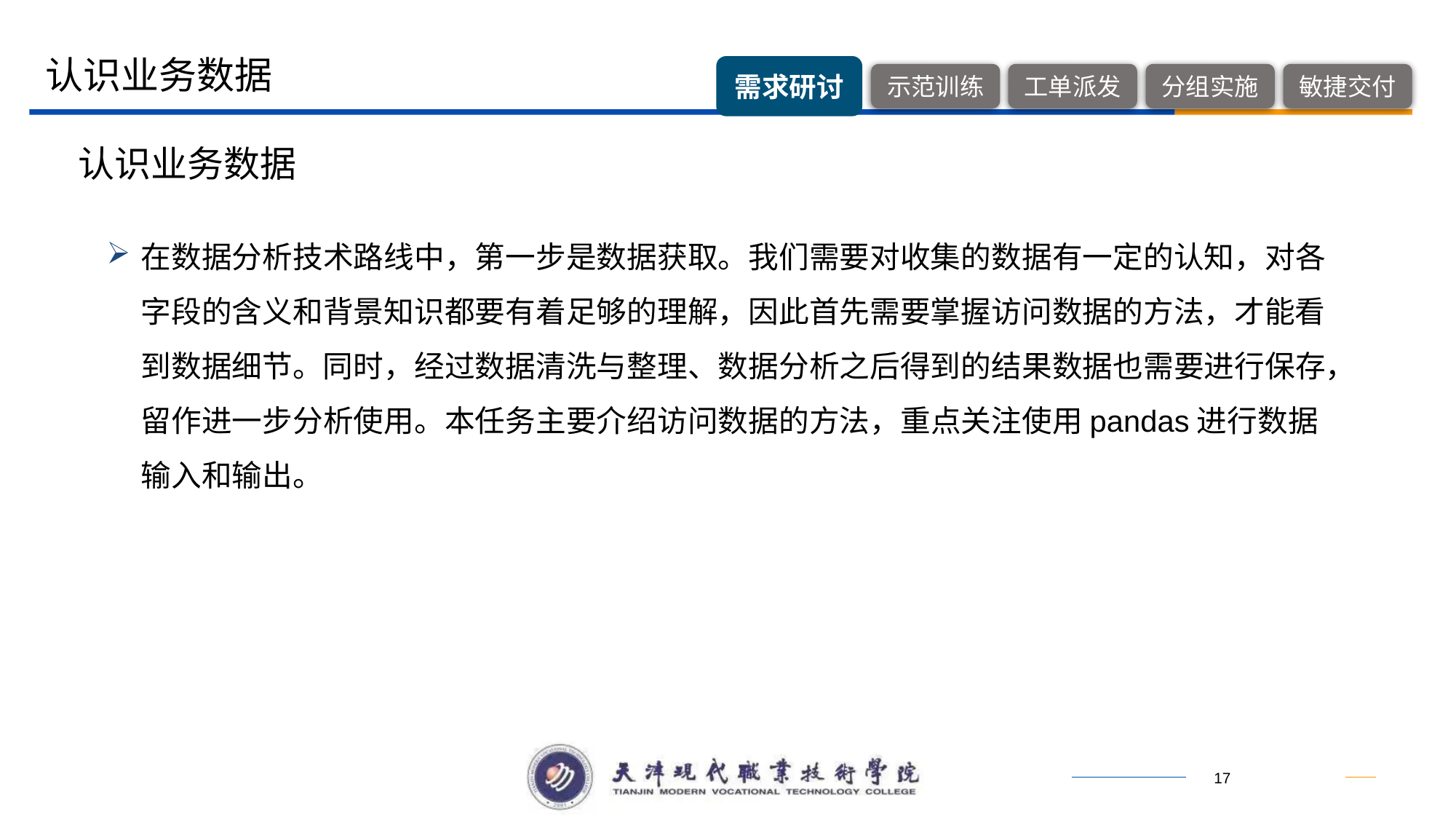

认识业务数据

认识业务数据
在数据分析技术路线中，第一步是数据获取。我们需要对收集的数据有一定的认知，对各字段的含义和背景知识都要有着足够的理解，因此首先需要掌握访问数据的方法，才能看到数据细节。同时，经过数据清洗与整理、数据分析之后得到的结果数据也需要进行保存，留作进一步分析使用。本任务主要介绍访问数据的方法，重点关注使用pandas进行数据输入和输出。